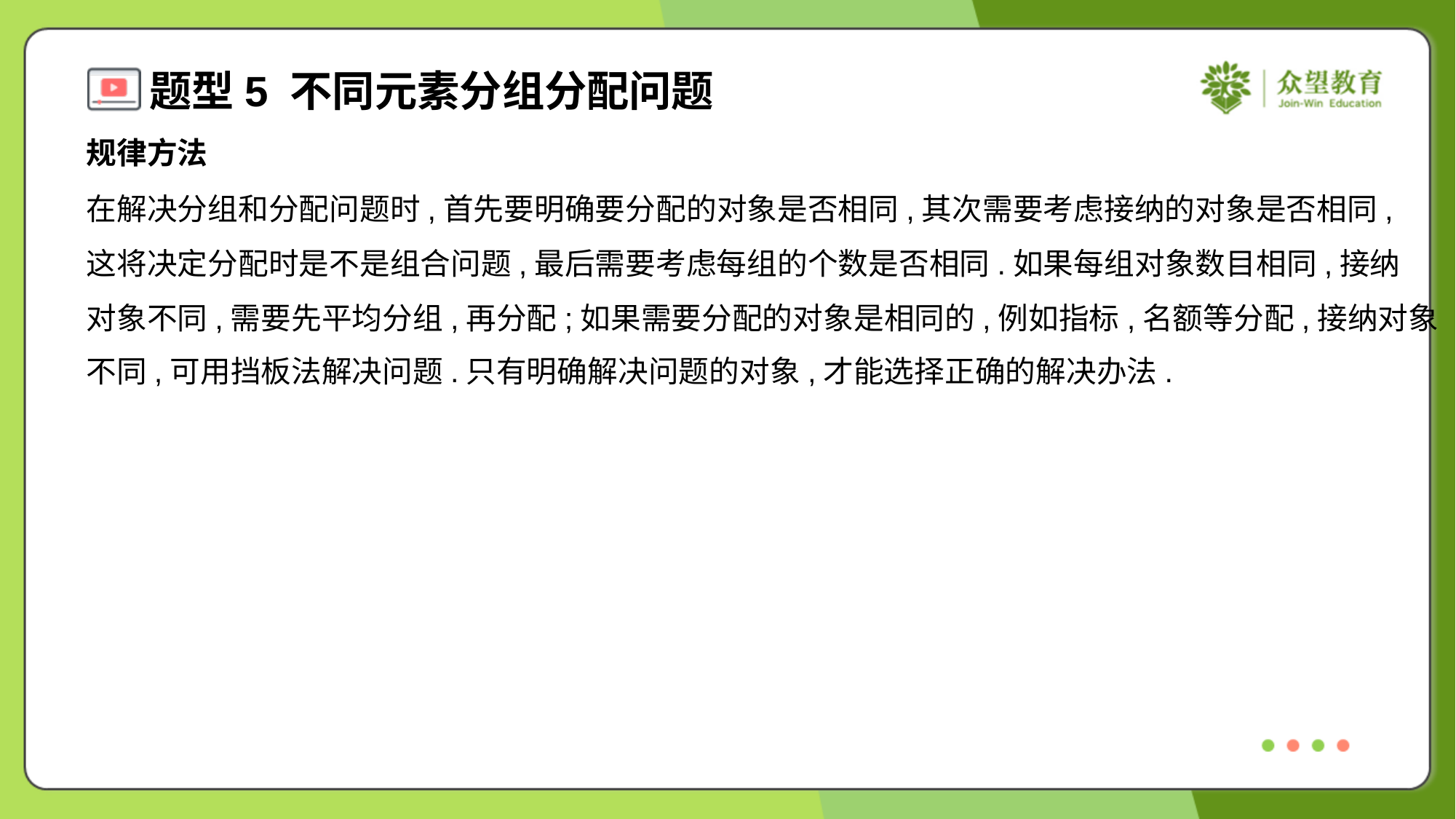

规律方法
在解决分组和分配问题时,首先要明确要分配的对象是否相同,其次需要考虑接纳的对象是否相同,
这将决定分配时是不是组合问题,最后需要考虑每组的个数是否相同.如果每组对象数目相同,接纳
对象不同,需要先平均分组,再分配;如果需要分配的对象是相同的,例如指标,名额等分配,接纳对象
不同,可用挡板法解决问题.只有明确解决问题的对象,才能选择正确的解决办法.